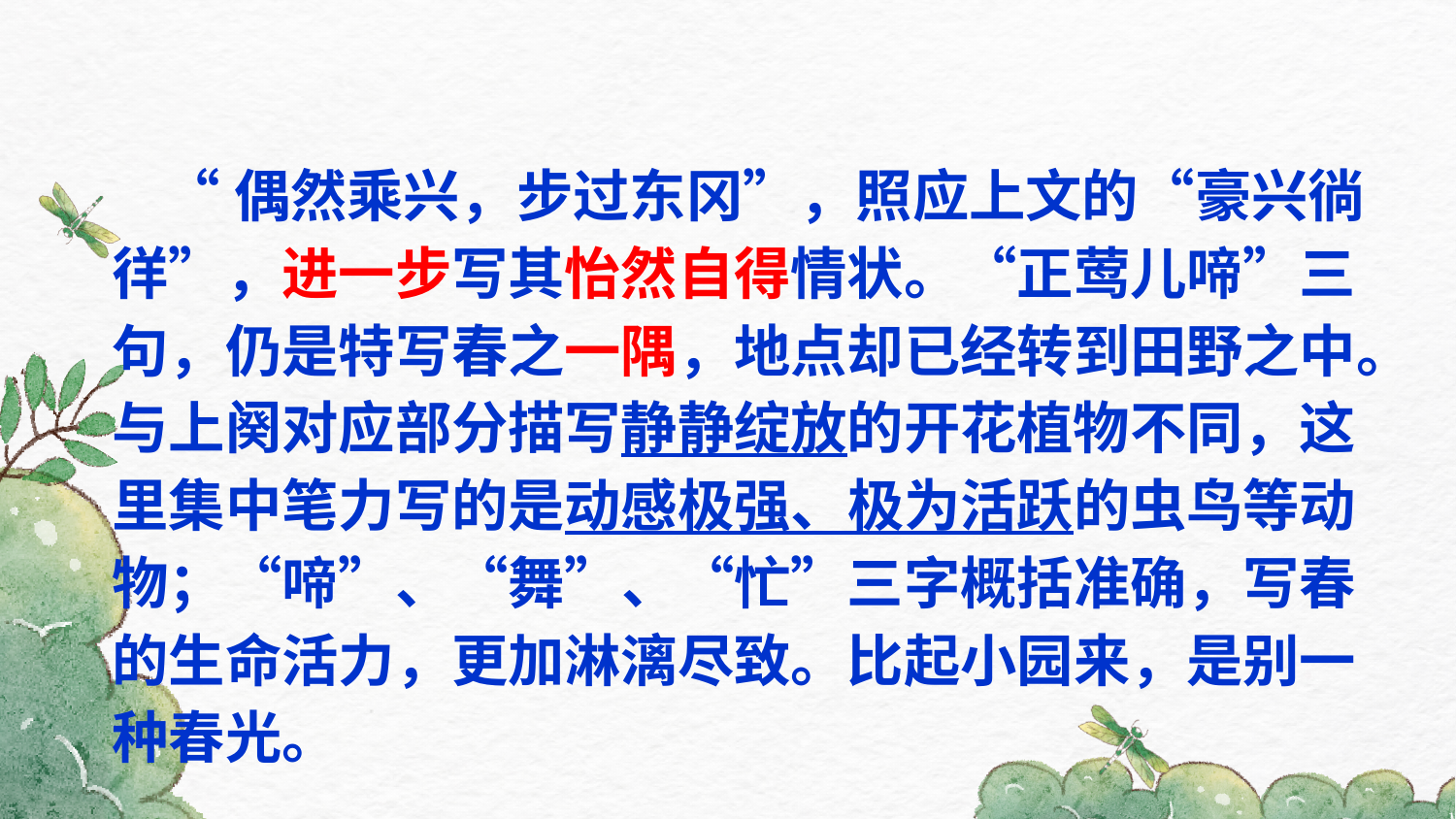

“偶然乘兴，步过东冈”，照应上文的“豪兴徜徉”，进一步写其怡然自得情状。“正莺儿啼”三句，仍是特写春之一隅，地点却已经转到田野之中。与上阕对应部分描写静静绽放的开花植物不同，这里集中笔力写的是动感极强、极为活跃的虫鸟等动物；“啼”、“舞”、“忙”三字概括准确，写春的生命活力，更加淋漓尽致。比起小园来，是别一种春光。